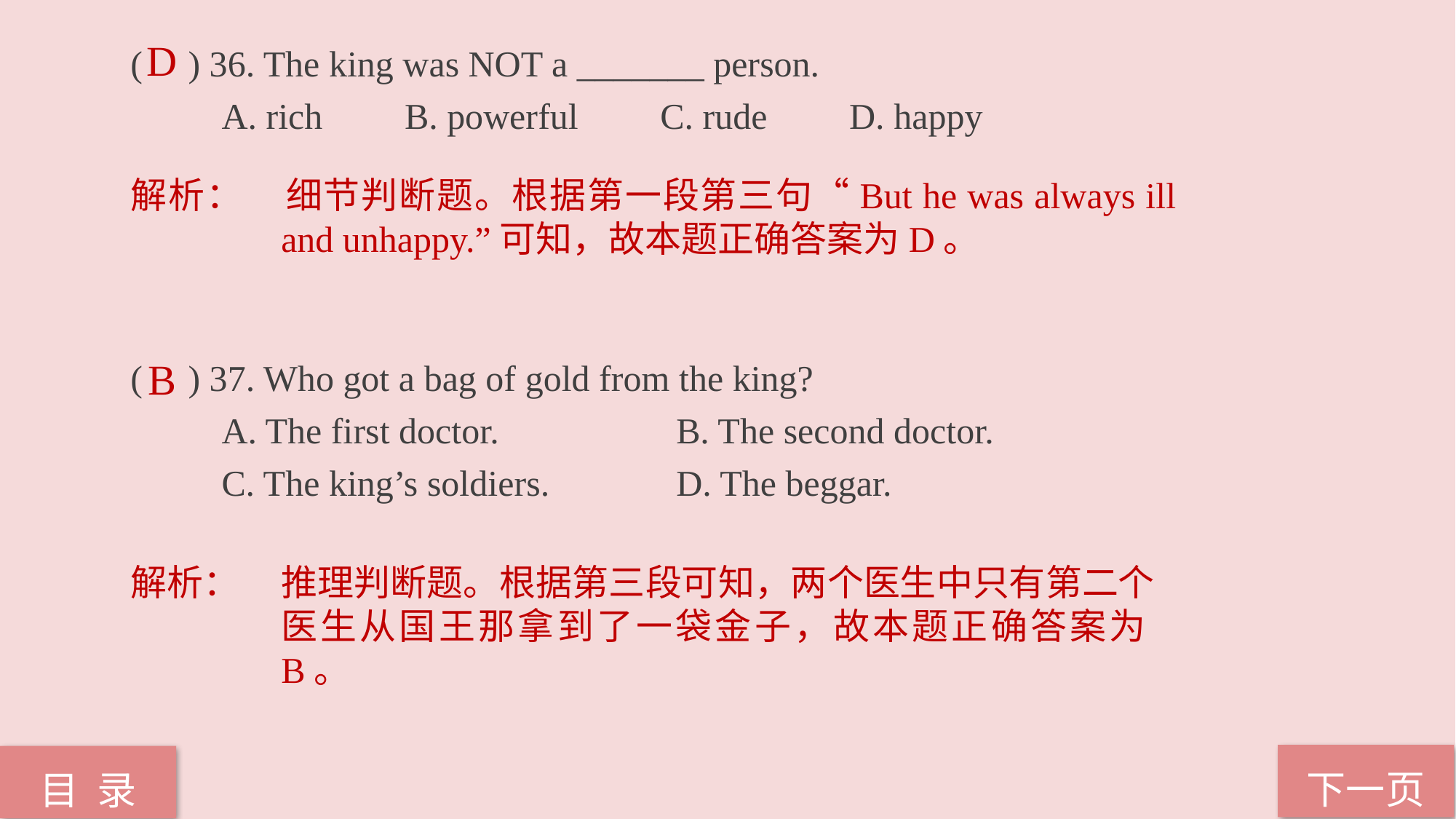

(     ) 36. The king was NOT a _______ person.
          A. rich         B. powerful         C. rude         D. happy

(     ) 37. Who got a bag of gold from the king?
          A. The first doctor.		B. The second doctor.
          C. The king’s soldiers.             	D. The beggar.
D
解析：	细节判断题。根据第一段第三句“But he was always ill and unhappy.”可知，故本题正确答案为D。
B
解析：	推理判断题。根据第三段可知，两个医生中只有第二个医生从国王那拿到了一袋金子，故本题正确答案为B。